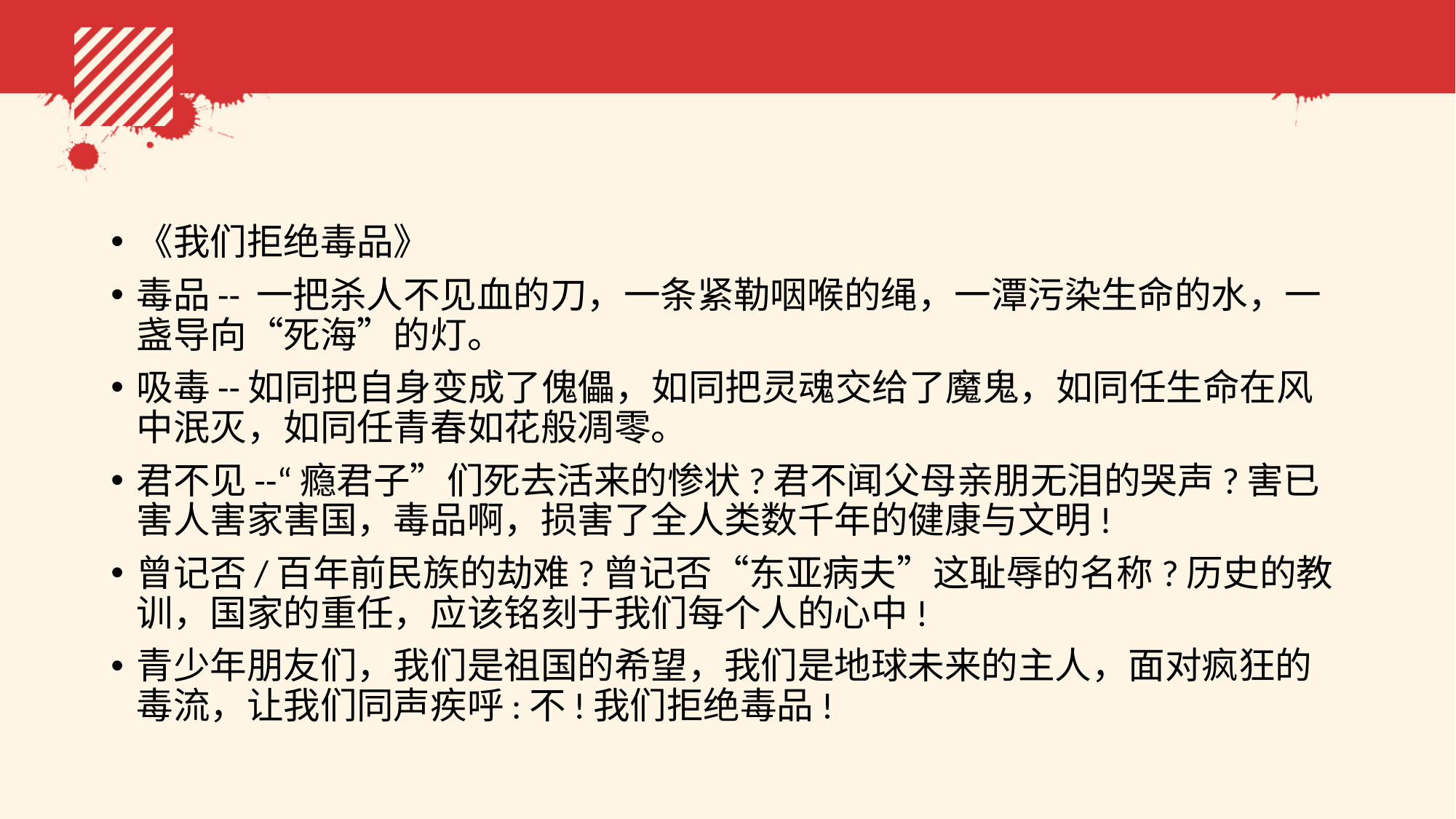

#
《我们拒绝毒品》
毒品-- 一把杀人不见血的刀，一条紧勒咽喉的绳，一潭污染生命的水，一盏导向“死海”的灯。
吸毒--如同把自身变成了傀儡，如同把灵魂交给了魔鬼，如同任生命在风中泯灭，如同任青春如花般凋零。
君不见--“瘾君子”们死去活来的惨状?君不闻父母亲朋无泪的哭声?害已害人害家害国，毒品啊，损害了全人类数千年的健康与文明!
曾记否/百年前民族的劫难?曾记否“东亚病夫”这耻辱的名称?历史的教训，国家的重任，应该铭刻于我们每个人的心中!
青少年朋友们，我们是祖国的希望，我们是地球未来的主人，面对疯狂的毒流，让我们同声疾呼:不!我们拒绝毒品!